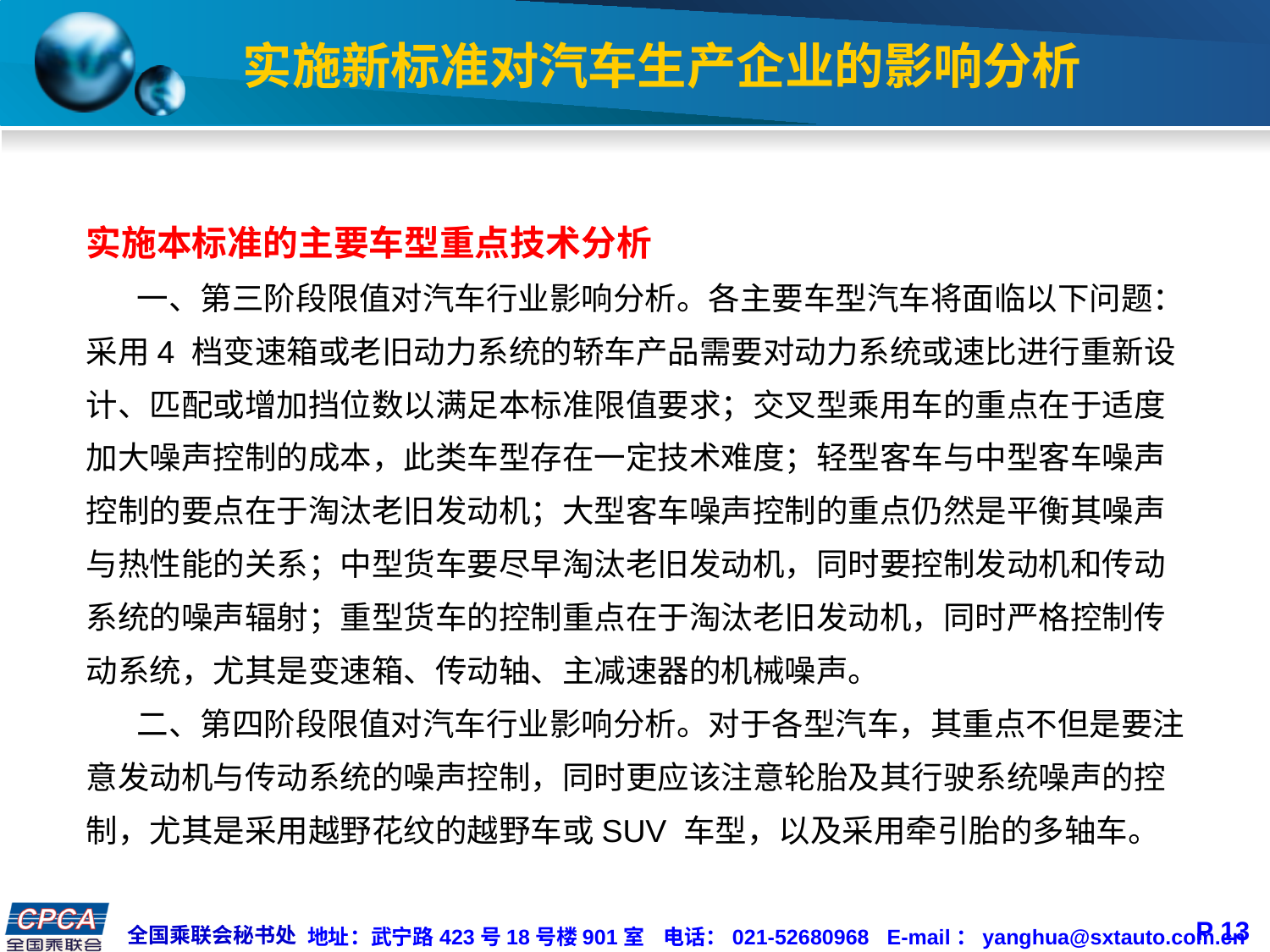

# 实施新标准对汽车生产企业的影响分析
实施本标准的主要车型重点技术分析
      一、第三阶段限值对汽车行业影响分析。各主要车型汽车将面临以下问题：采用4 档变速箱或老旧动力系统的轿车产品需要对动力系统或速比进行重新设计、匹配或增加挡位数以满足本标准限值要求；交叉型乘用车的重点在于适度加大噪声控制的成本，此类车型存在一定技术难度；轻型客车与中型客车噪声控制的要点在于淘汰老旧发动机；大型客车噪声控制的重点仍然是平衡其噪声与热性能的关系；中型货车要尽早淘汰老旧发动机，同时要控制发动机和传动系统的噪声辐射；重型货车的控制重点在于淘汰老旧发动机，同时严格控制传动系统，尤其是变速箱、传动轴、主减速器的机械噪声。
      二、第四阶段限值对汽车行业影响分析。对于各型汽车，其重点不但是要注意发动机与传动系统的噪声控制，同时更应该注意轮胎及其行驶系统噪声的控制，尤其是采用越野花纹的越野车或SUV 车型，以及采用牵引胎的多轴车。